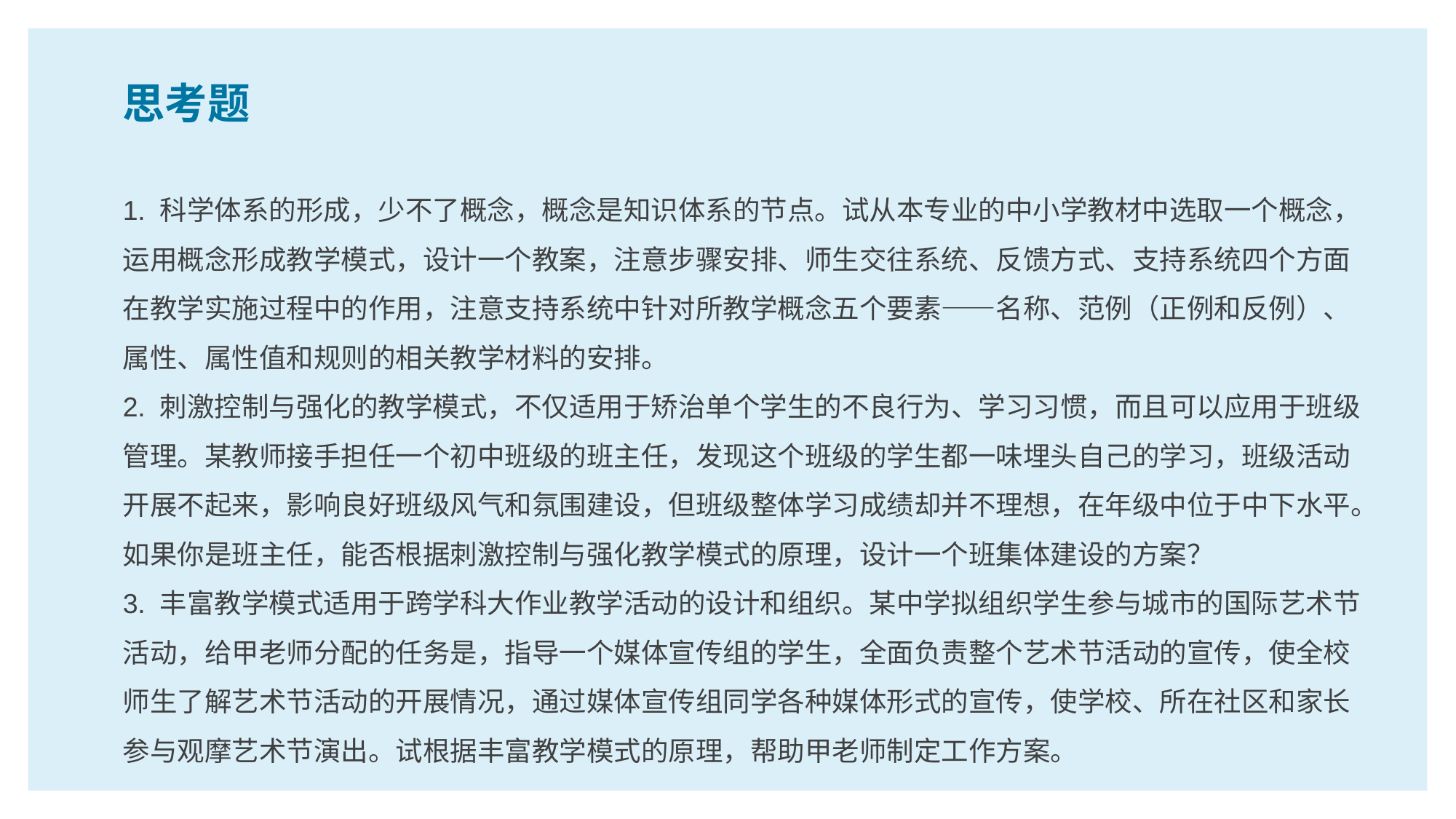

思考题

1. 科学体系的形成，少不了概念，概念是知识体系的节点。试从本专业的中小学教材中选取一个概念，运用概念形成教学模式，设计一个教案，注意步骤安排、师生交往系统、反馈方式、支持系统四个方面在教学实施过程中的作用，注意支持系统中针对所教学概念五个要素——名称、范例（正例和反例）、属性、属性值和规则的相关教学材料的安排。
2. 刺激控制与强化的教学模式，不仅适用于矫治单个学生的不良行为、学习习惯，而且可以应用于班级管理。某教师接手担任一个初中班级的班主任，发现这个班级的学生都一味埋头自己的学习，班级活动开展不起来，影响良好班级风气和氛围建设，但班级整体学习成绩却并不理想，在年级中位于中下水平。如果你是班主任，能否根据刺激控制与强化教学模式的原理，设计一个班集体建设的方案？
3. 丰富教学模式适用于跨学科大作业教学活动的设计和组织。某中学拟组织学生参与城市的国际艺术节活动，给甲老师分配的任务是，指导一个媒体宣传组的学生，全面负责整个艺术节活动的宣传，使全校师生了解艺术节活动的开展情况，通过媒体宣传组同学各种媒体形式的宣传，使学校、所在社区和家长参与观摩艺术节演出。试根据丰富教学模式的原理，帮助甲老师制定工作方案。